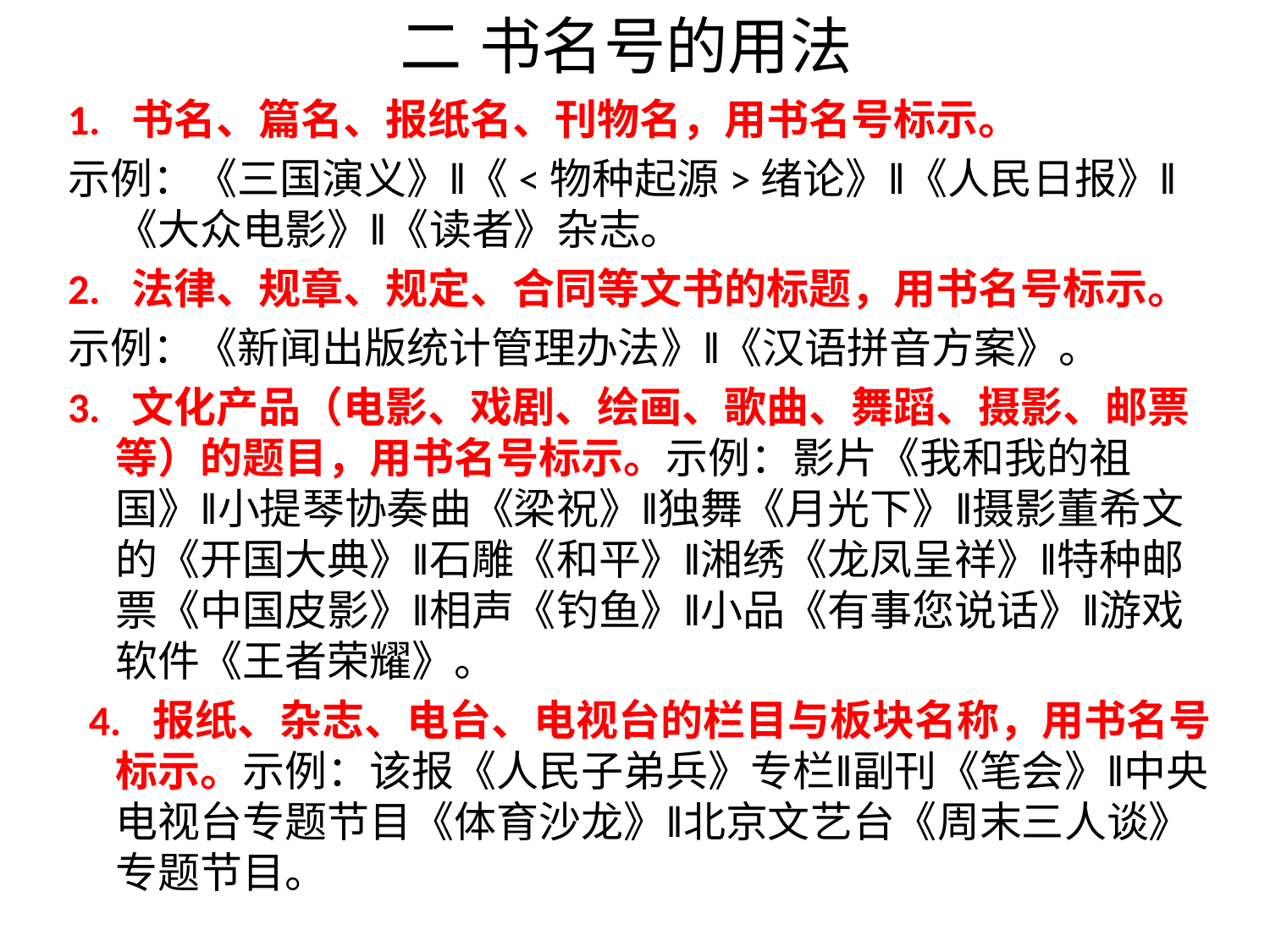

# 二 书名号的用法
1. 书名、篇名、报纸名、刊物名，用书名号标示。
示例：《三国演义》‖《<物种起源>绪论》‖《人民日报》‖《大众电影》‖《读者》杂志。
2. 法律、规章、规定、合同等文书的标题，用书名号标示。
示例：《新闻出版统计管理办法》‖《汉语拼音方案》。
3. 文化产品（电影、戏剧、绘画、歌曲、舞蹈、摄影、邮票等）的题目，用书名号标示。示例：影片《我和我的祖国》‖小提琴协奏曲《梁祝》‖独舞《月光下》‖摄影董希文的《开国大典》‖石雕《和平》‖湘绣《龙凤呈祥》‖特种邮票《中国皮影》‖相声《钓鱼》‖小品《有事您说话》‖游戏软件《王者荣耀》。
 4. 报纸、杂志、电台、电视台的栏目与板块名称，用书名号标示。示例：该报《人民子弟兵》专栏‖副刊《笔会》‖中央电视台专题节目《体育沙龙》‖北京文艺台《周末三人谈》专题节目。